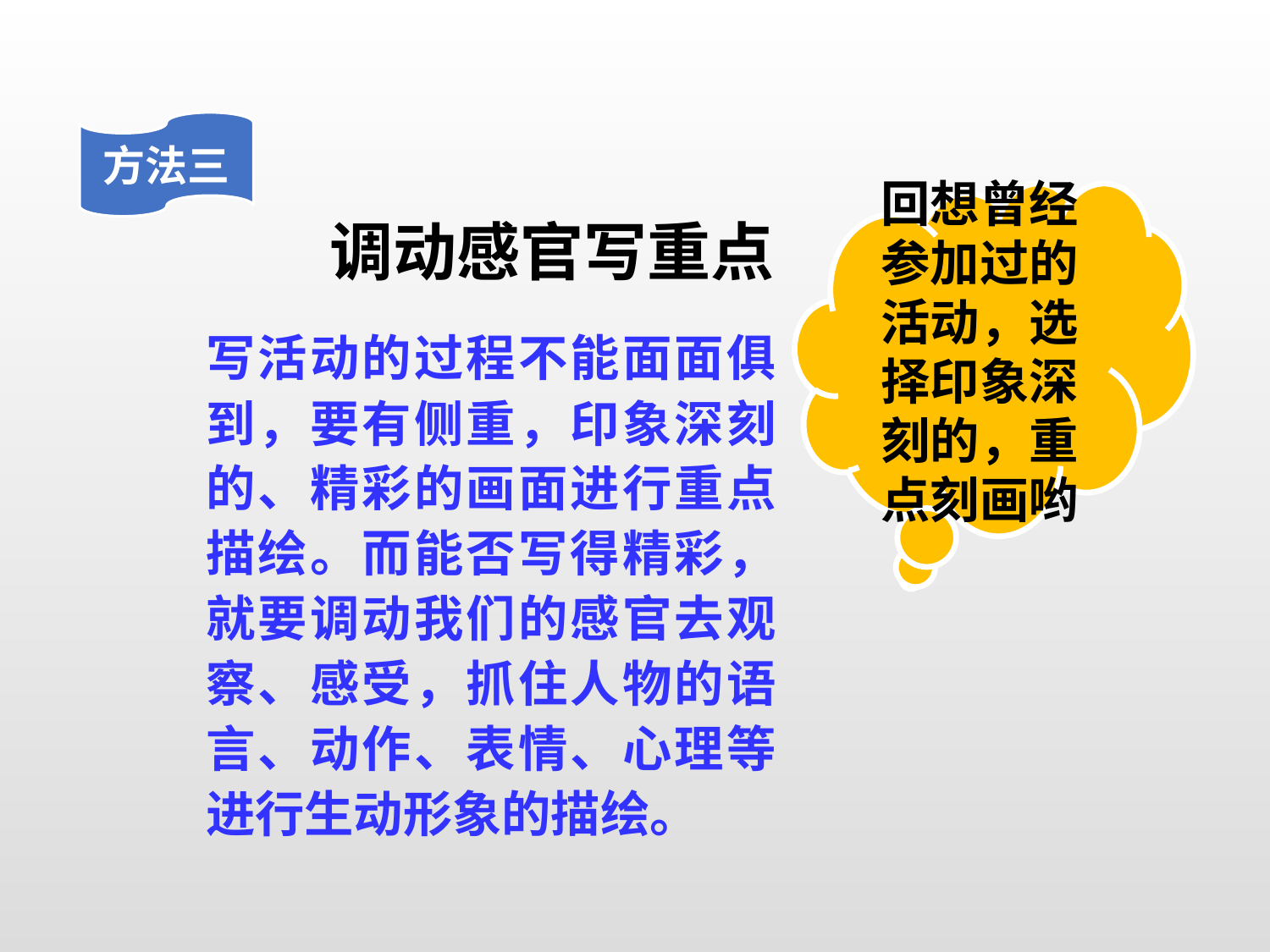

方法三
回想曾经参加过的活动，选择印象深刻的，重点刻画哟
调动感官写重点
写活动的过程不能面面俱到，要有侧重，印象深刻的、精彩的画面进行重点描绘。而能否写得精彩，就要调动我们的感官去观察、感受，抓住人物的语言、动作、表情、心理等进行生动形象的描绘。